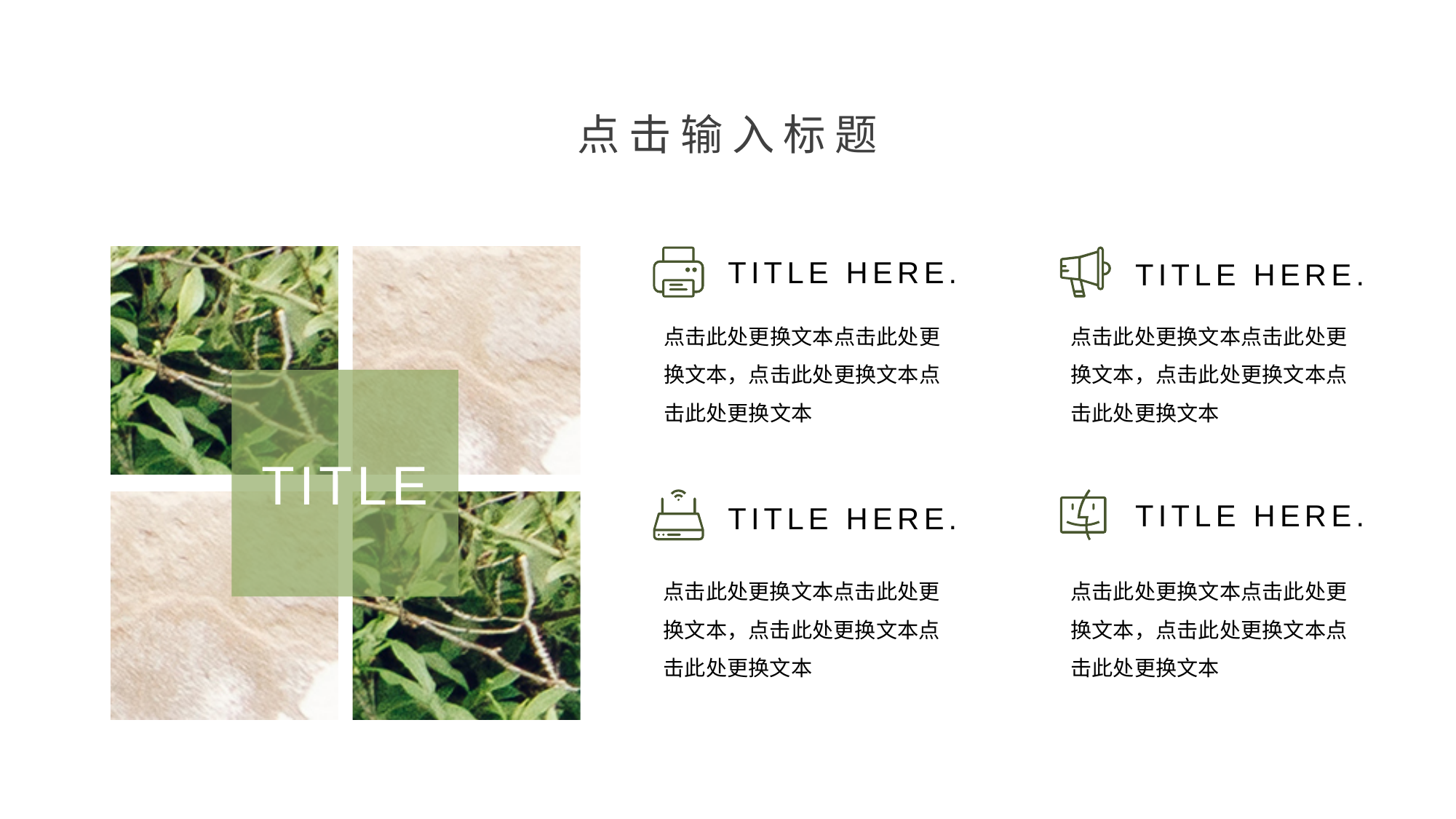

点击输入标题

TITLE

TITLE HERE.
TITLE HERE.
点击此处更换文本点击此处更换文本，点击此处更换文本点击此处更换文本
点击此处更换文本点击此处更换文本，点击此处更换文本点击此处更换文本

TITLE HERE.
TITLE HERE.
点击此处更换文本点击此处更换文本，点击此处更换文本点击此处更换文本
点击此处更换文本点击此处更换文本，点击此处更换文本点击此处更换文本